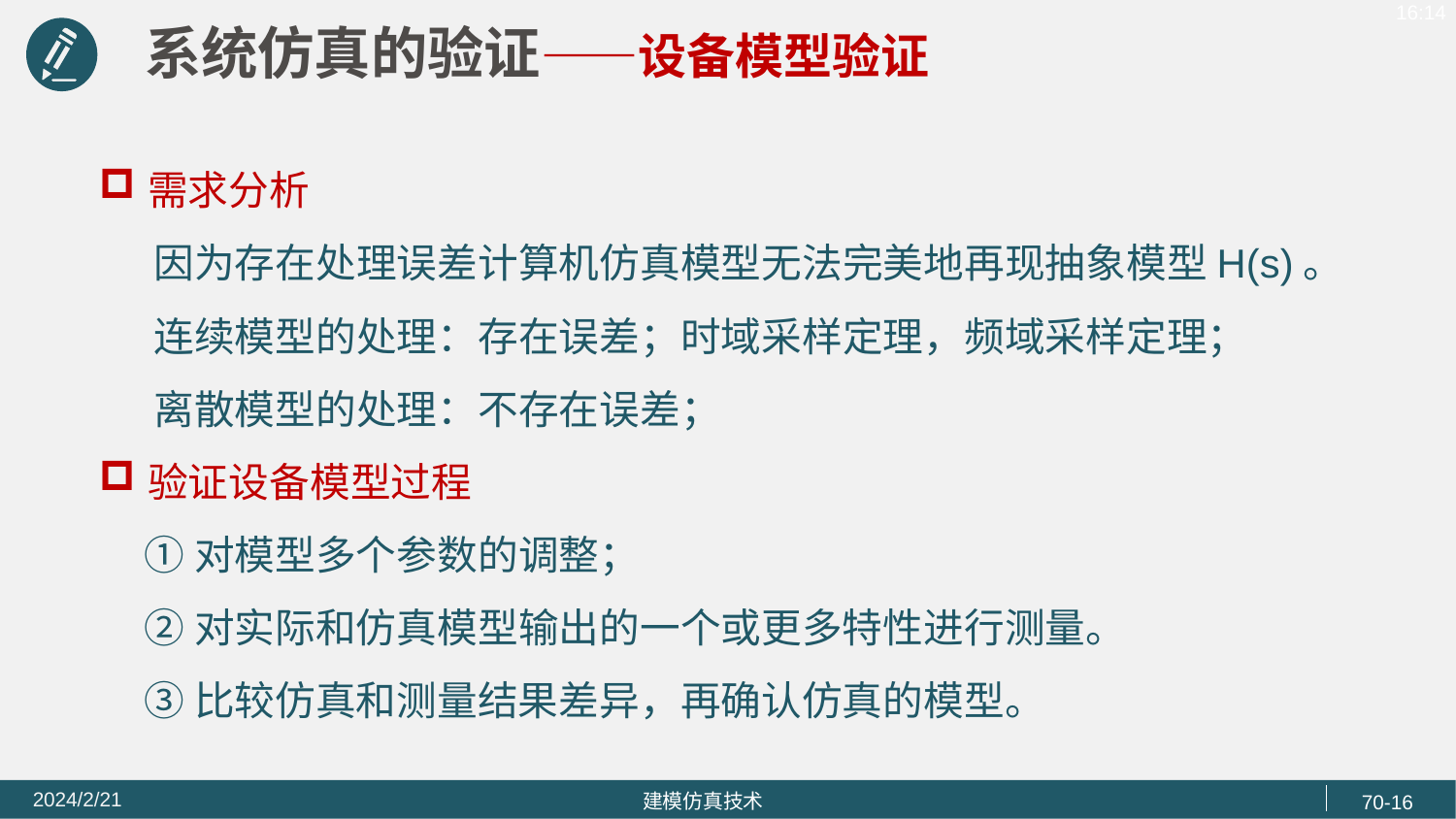

系统仿真的验证——设备模型验证

需求分析
     因为存在处理误差计算机仿真模型无法完美地再现抽象模型H(s)。
     连续模型的处理：存在误差；时域采样定理，频域采样定理；
     离散模型的处理：不存在误差；
验证设备模型过程
     ①对模型多个参数的调整；
     ②对实际和仿真模型输出的一个或更多特性进行测量。
     ③比较仿真和测量结果差异，再确认仿真的模型。